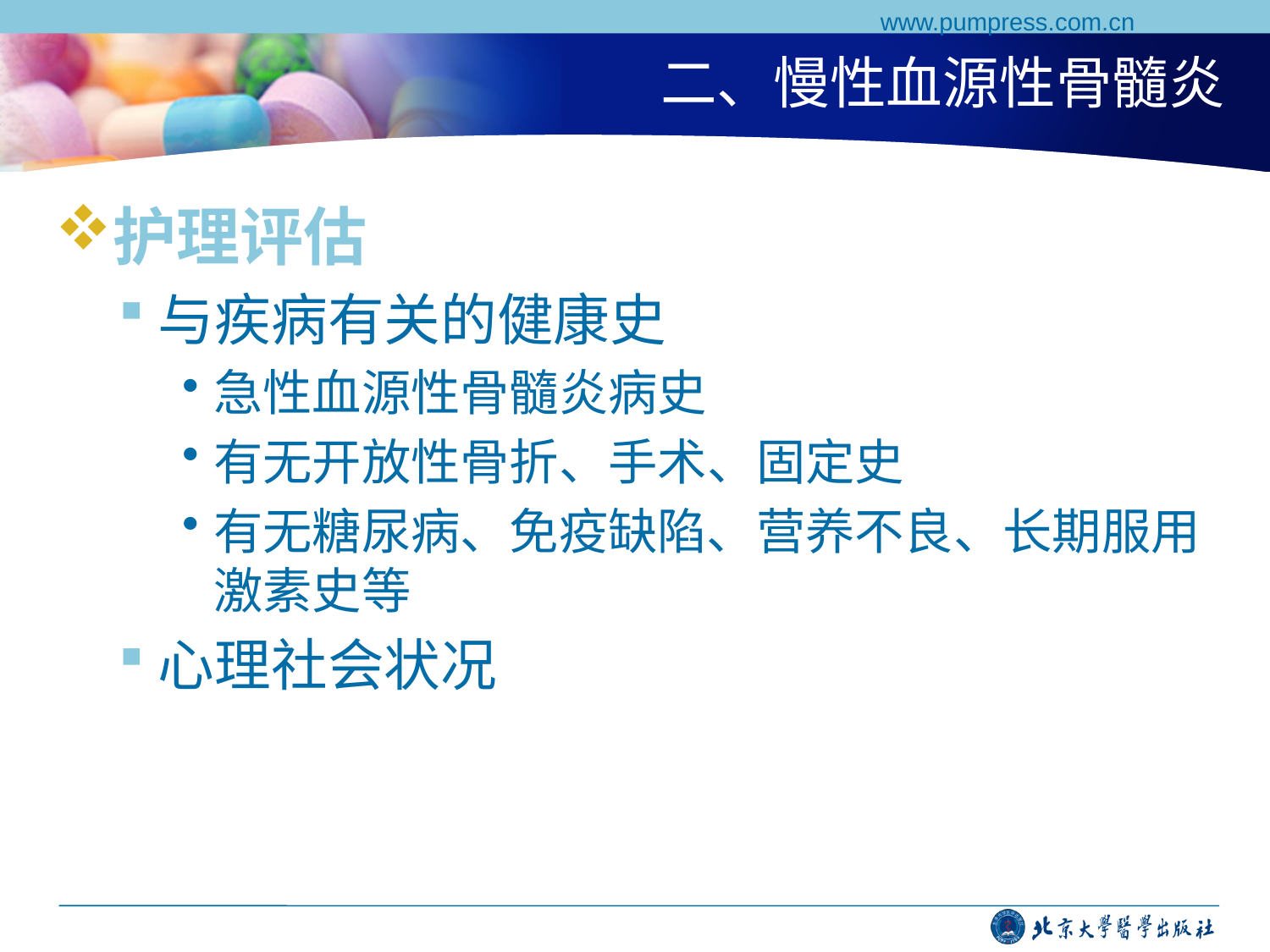

www.pumpress.com.cn
# 二、慢性血源性骨髓炎
护理评估
与疾病有关的健康史
急性血源性骨髓炎病史
有无开放性骨折、手术、固定史
有无糖尿病、免疫缺陷、营养不良、长期服用激素史等
心理社会状况